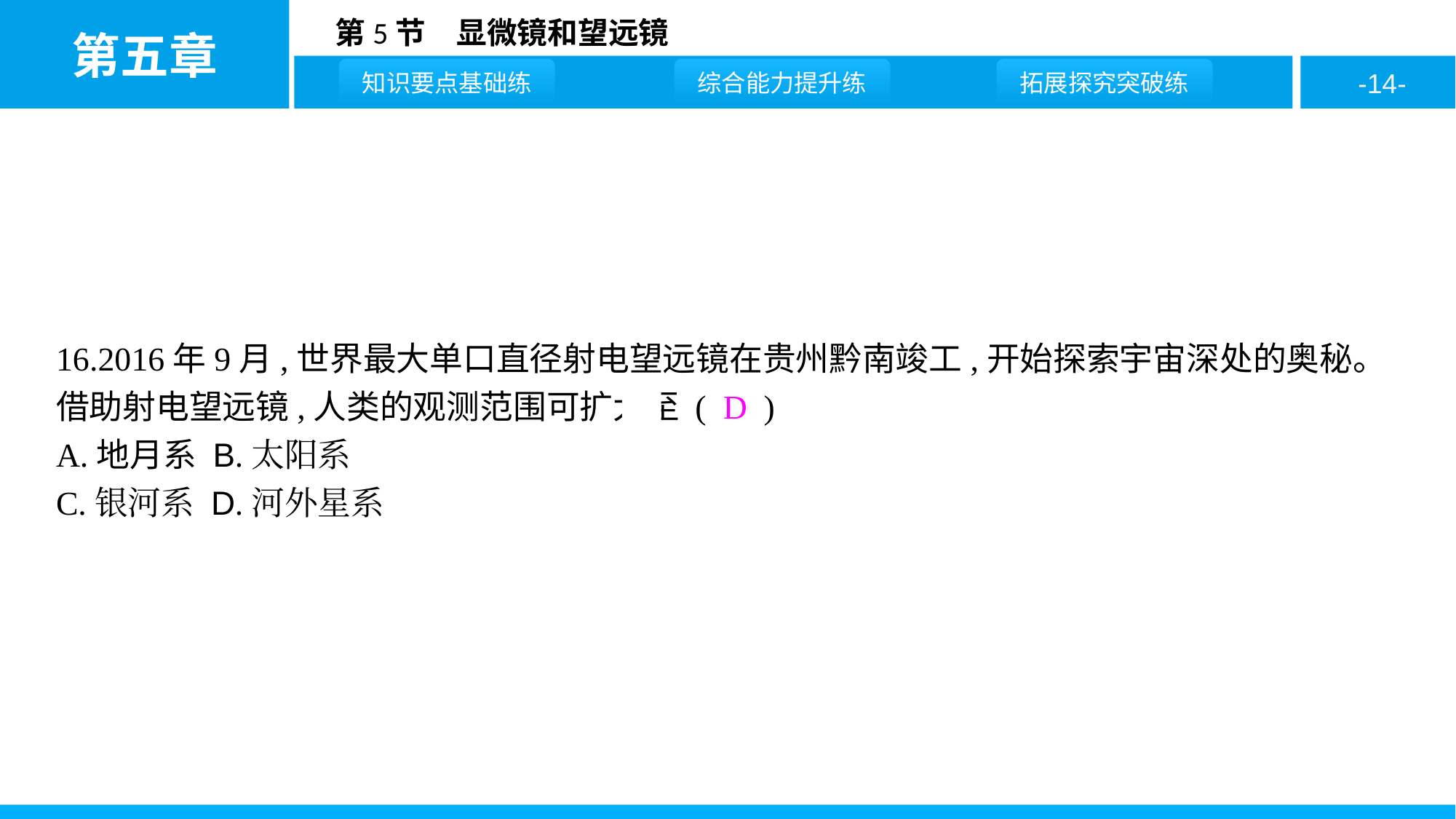

16.2016年9月,世界最大单口直径射电望远镜在贵州黔南竣工,开始探索宇宙深处的奥秘。借助射电望远镜,人类的观测范围可扩大至 (  D  )
A.地月系 B.太阳系
C.银河系 D.河外星系